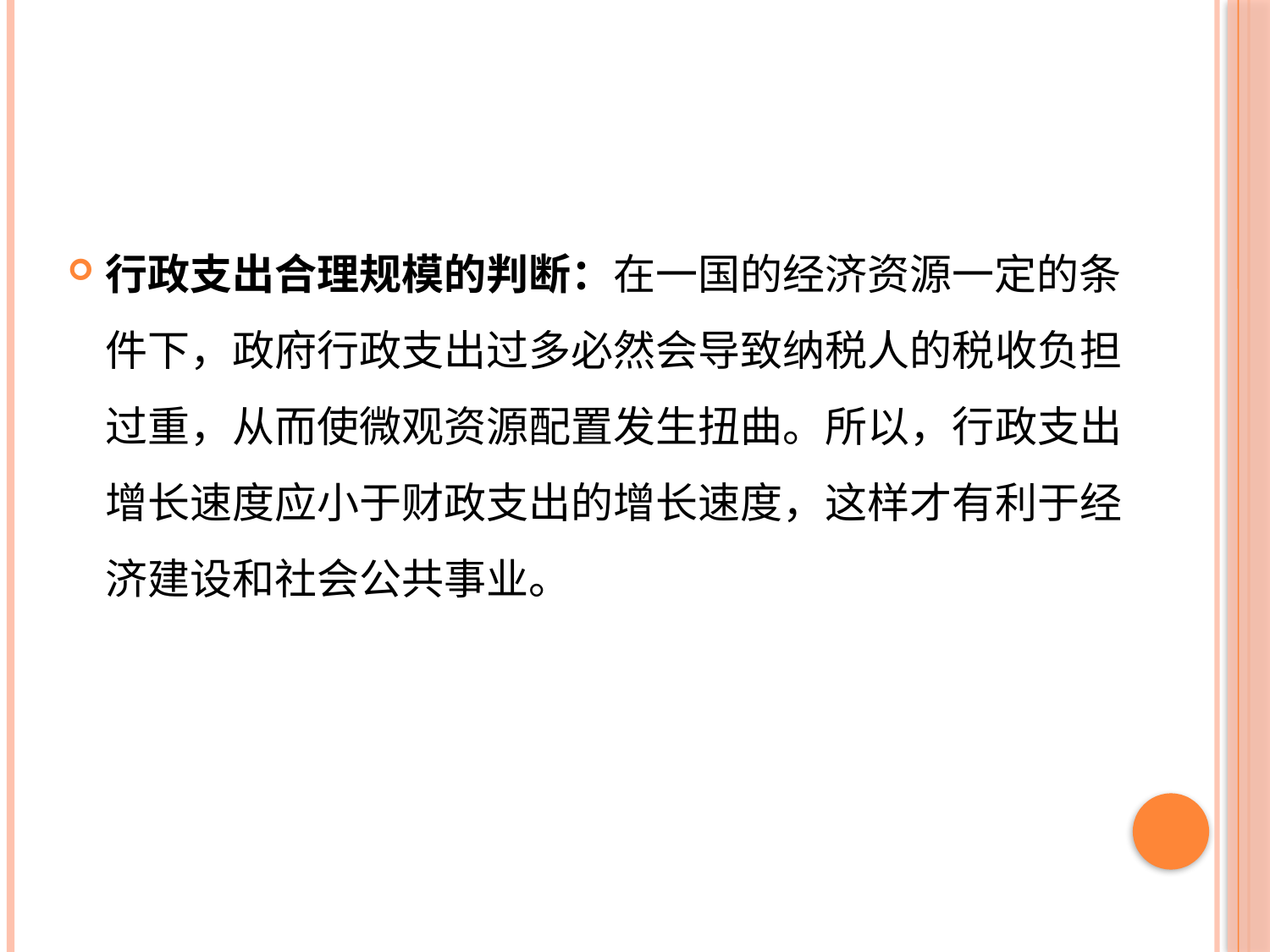

行政支出合理规模的判断：在一国的经济资源一定的条件下，政府行政支出过多必然会导致纳税人的税收负担过重，从而使微观资源配置发生扭曲。所以，行政支出增长速度应小于财政支出的增长速度，这样才有利于经济建设和社会公共事业。